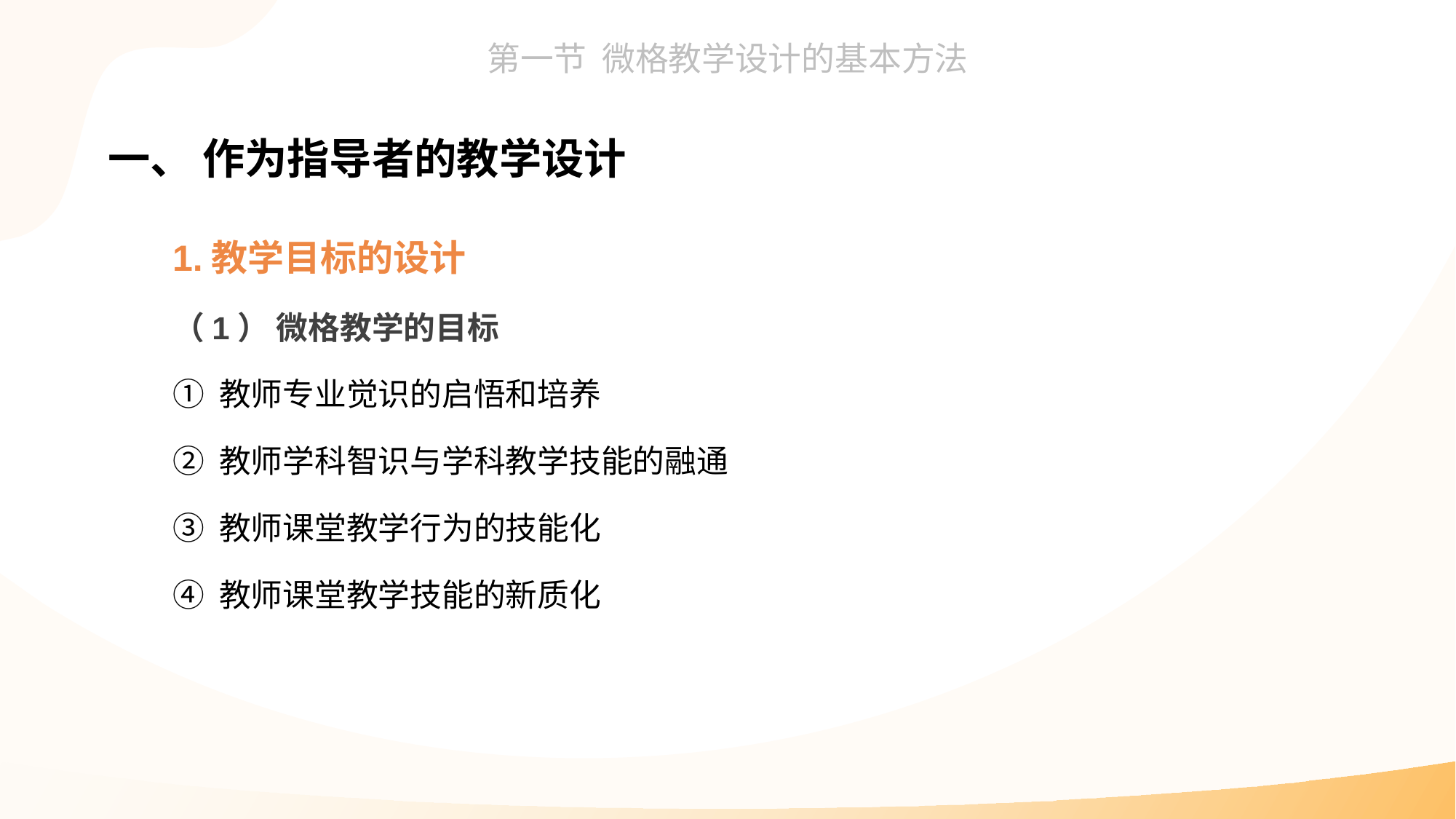

一、 作为指导者的教学设计
1.教学目标的设计
（1） 微格教学的目标
① 教师专业觉识的启悟和培养
② 教师学科智识与学科教学技能的融通
③ 教师课堂教学行为的技能化
④ 教师课堂教学技能的新质化